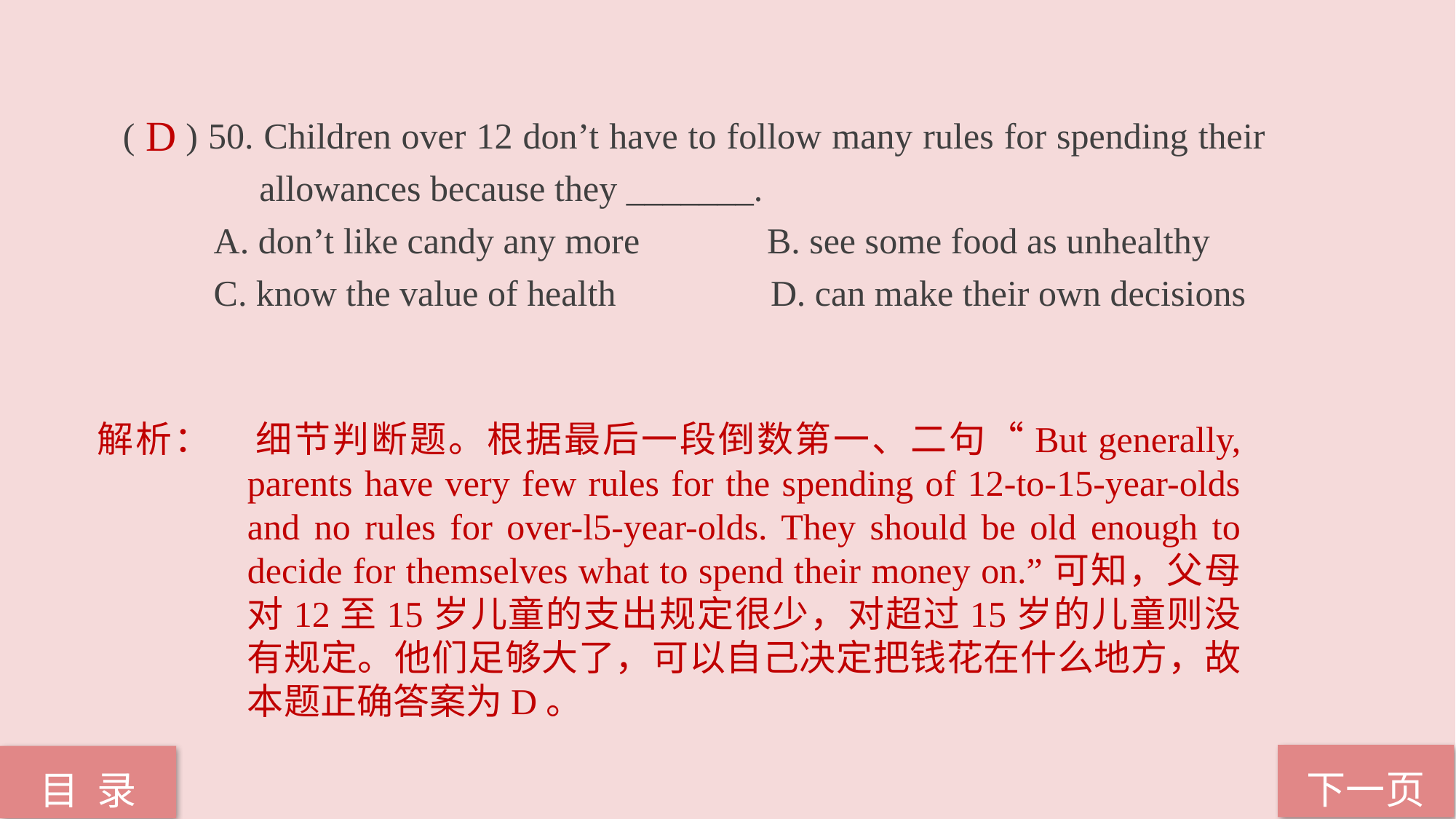

(     ) 50. Children over 12 don’t have to follow many rules for spending their 	  	   allowances because they _______.
          A. don’t like candy any more              B. see some food as unhealthy
          C. know the value of health                 D. can make their own decisions
D
解析：	细节判断题。根据最后一段倒数第一、二句“But generally, parents have very few rules for the spending of 12-to-15-year-olds and no rules for over-l5-year-olds. They should be old enough to decide for themselves what to spend their money on.”可知，父母对12至15岁儿童的支出规定很少，对超过15岁的儿童则没有规定。他们足够大了，可以自己决定把钱花在什么地方，故本题正确答案为D。